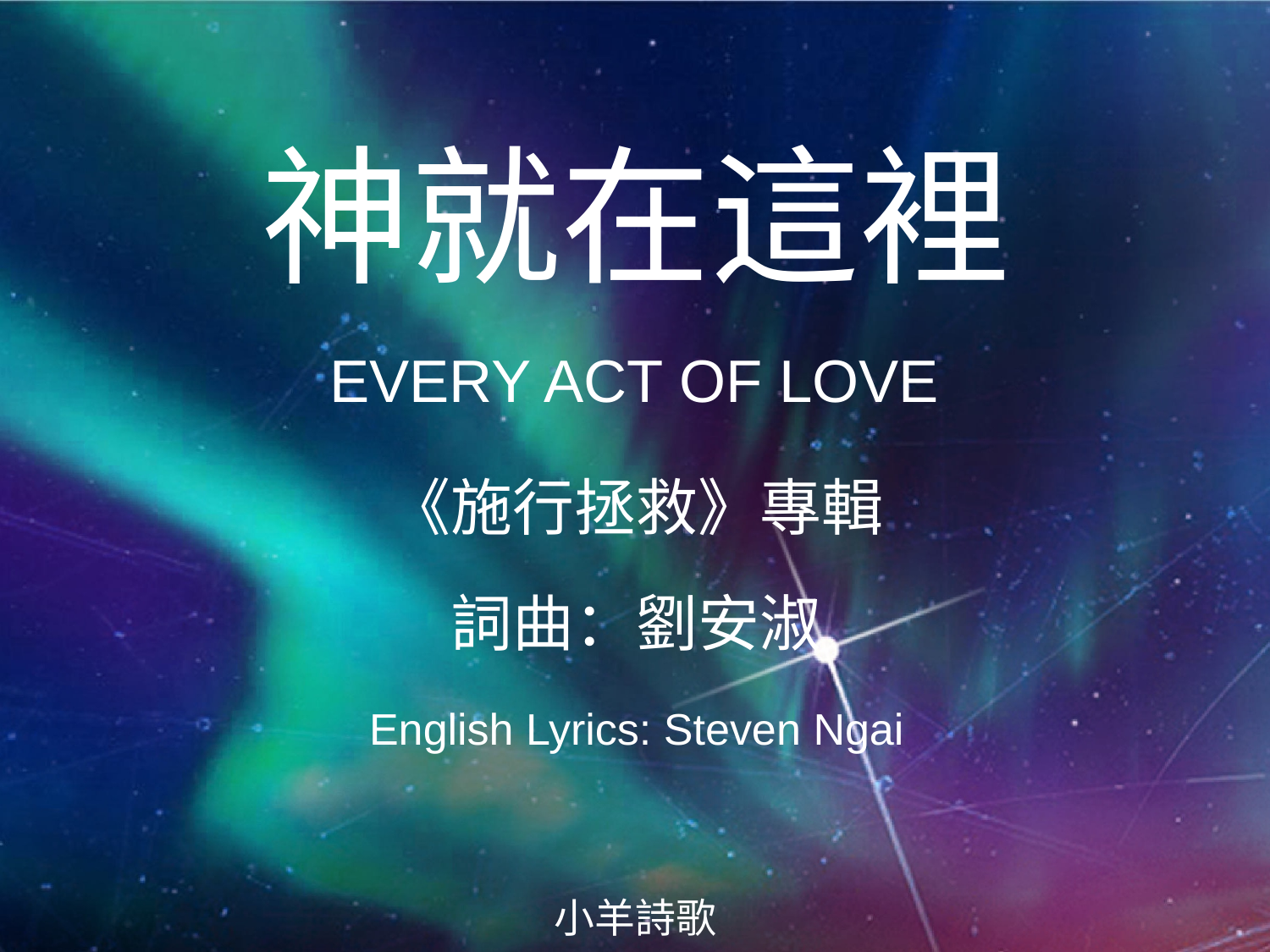

神就在這裡
EVERY ACT OF LOVE
# 《施行拯救》專輯 詞曲：劉安淑 English Lyrics: Steven Ngai

小羊詩歌